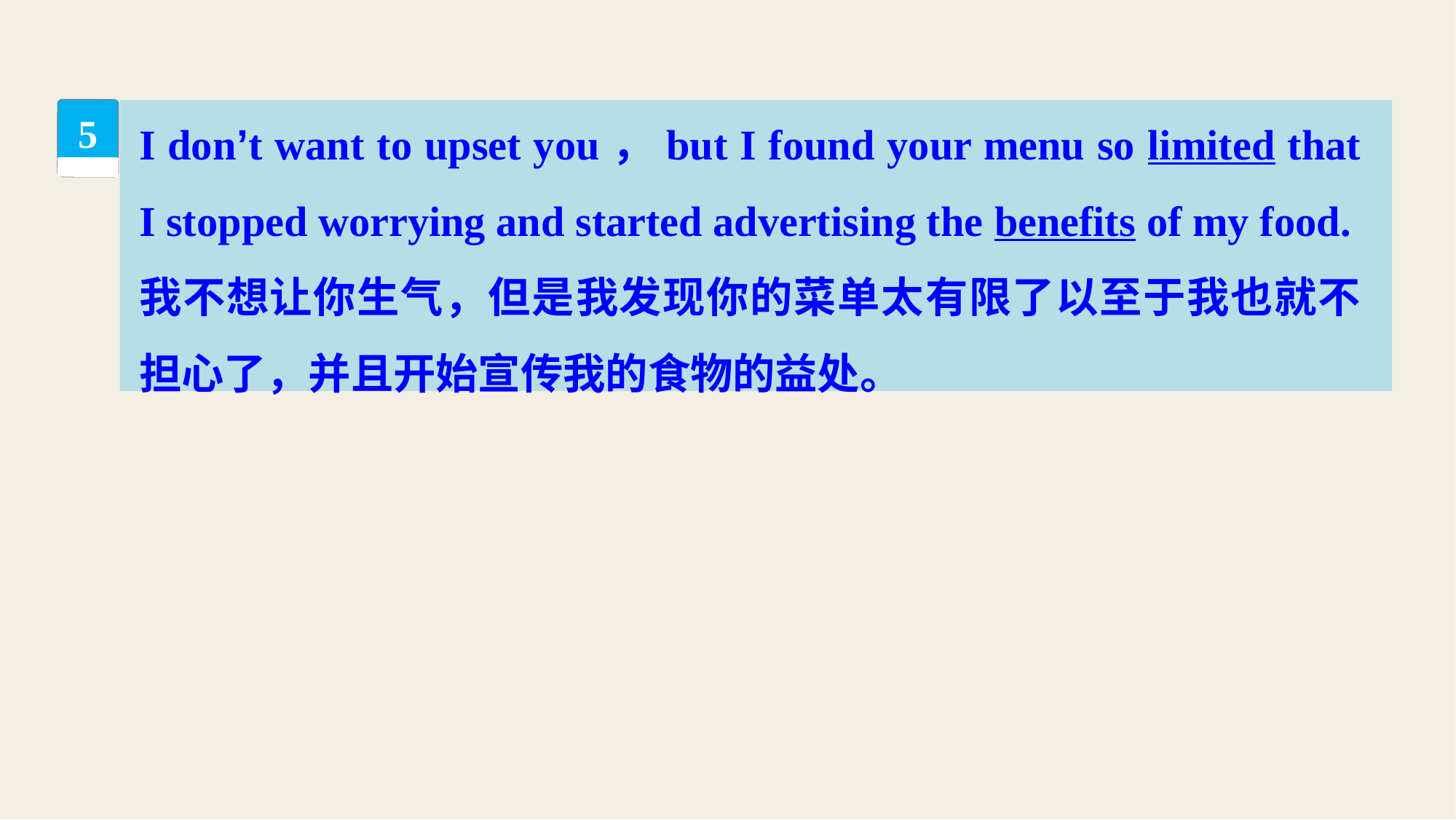

I don’t want to upset you，but I found your menu so limited that I stopped worrying and started advertising the benefits of my food.
我不想让你生气，但是我发现你的菜单太有限了以至于我也就不担心了，并且开始宣传我的食物的益处。

5